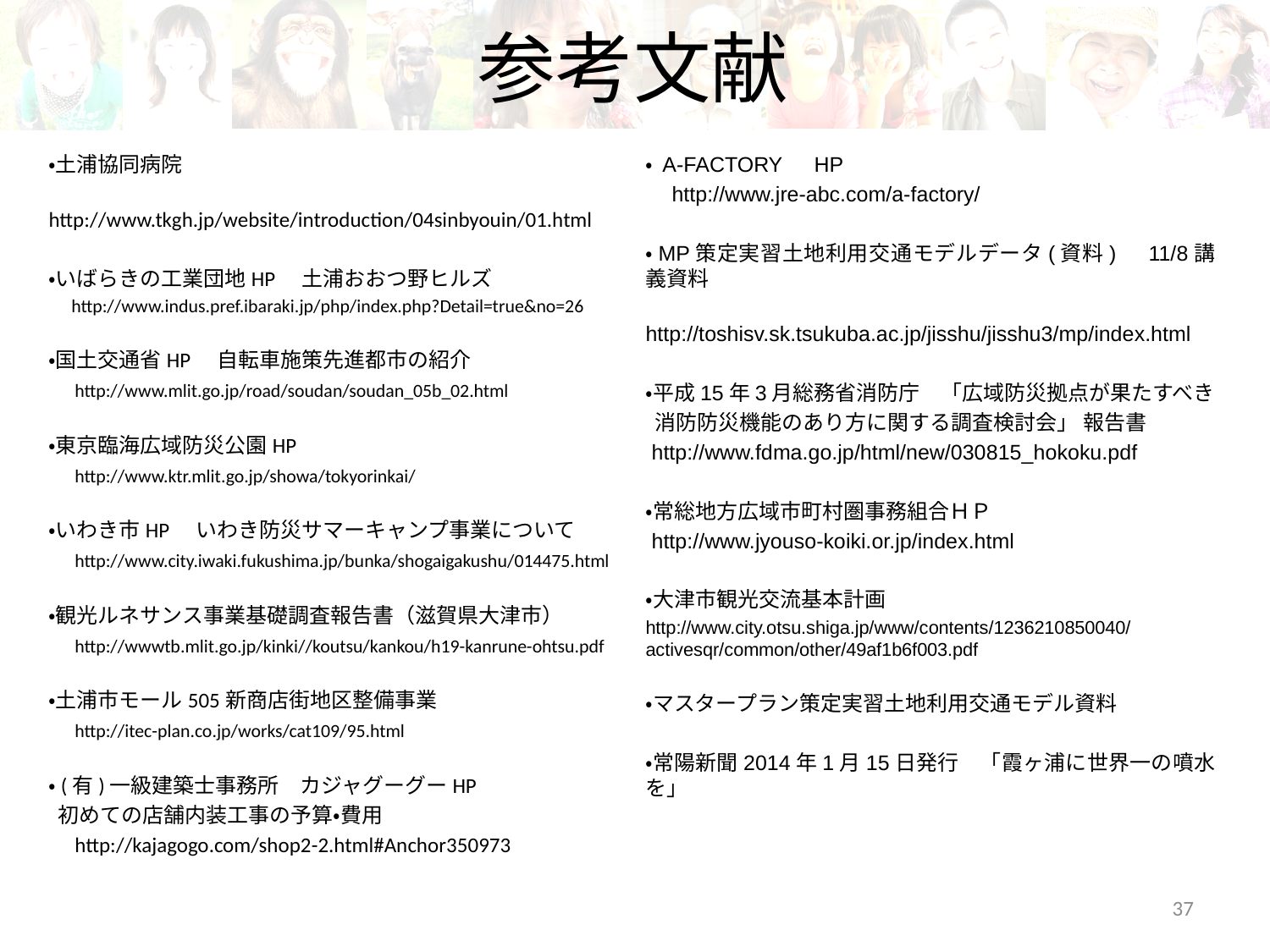

# 参考文献
・土浦協同病院
　http://www.tkgh.jp/website/introduction/04sinbyouin/01.html

・いばらきの工業団地HP　土浦おおつ野ヒルズ
　http://www.indus.pref.ibaraki.jp/php/index.php?Detail=true&no=26

・国土交通省HP　自転車施策先進都市の紹介
　http://www.mlit.go.jp/road/soudan/soudan_05b_02.html

・東京臨海広域防災公園HP
　http://www.ktr.mlit.go.jp/showa/tokyorinkai/

・いわき市HP　いわき防災サマーキャンプ事業について
　http://www.city.iwaki.fukushima.jp/bunka/shogaigakushu/014475.html

・観光ルネサンス事業基礎調査報告書（滋賀県大津市）
　http://wwwtb.mlit.go.jp/kinki//koutsu/kankou/h19-kanrune-ohtsu.pdf

・土浦市モール505新商店街地区整備事業
　http://itec-plan.co.jp/works/cat109/95.html

・(有)一級建築士事務所　カジャグーグーHP
 初めての店舗内装工事の予算・費用
　http://kajagogo.com/shop2-2.html#Anchor350973

・ A-FACTORY　HP
　http://www.jre-abc.com/a-factory/

・MP策定実習土地利用交通モデルデータ(資料)　11/8講義資料
　http://toshisv.sk.tsukuba.ac.jp/jisshu/jisshu3/mp/index.html

・平成15年3月総務省消防庁　「広域防災拠点が果たすべき
 消防防災機能のあり方に関する調査検討会」 報告書
 http://www.fdma.go.jp/html/new/030815_hokoku.pdf

・常総地方広域市町村圏事務組合ＨＰ
 http://www.jyouso-koiki.or.jp/index.html

・大津市観光交流基本計画
http://www.city.otsu.shiga.jp/www/contents/1236210850040/activesqr/common/other/49af1b6f003.pdf

・マスタープラン策定実習土地利用交通モデル資料

・常陽新聞2014年1月15日発行　「霞ヶ浦に世界一の噴水を」

37